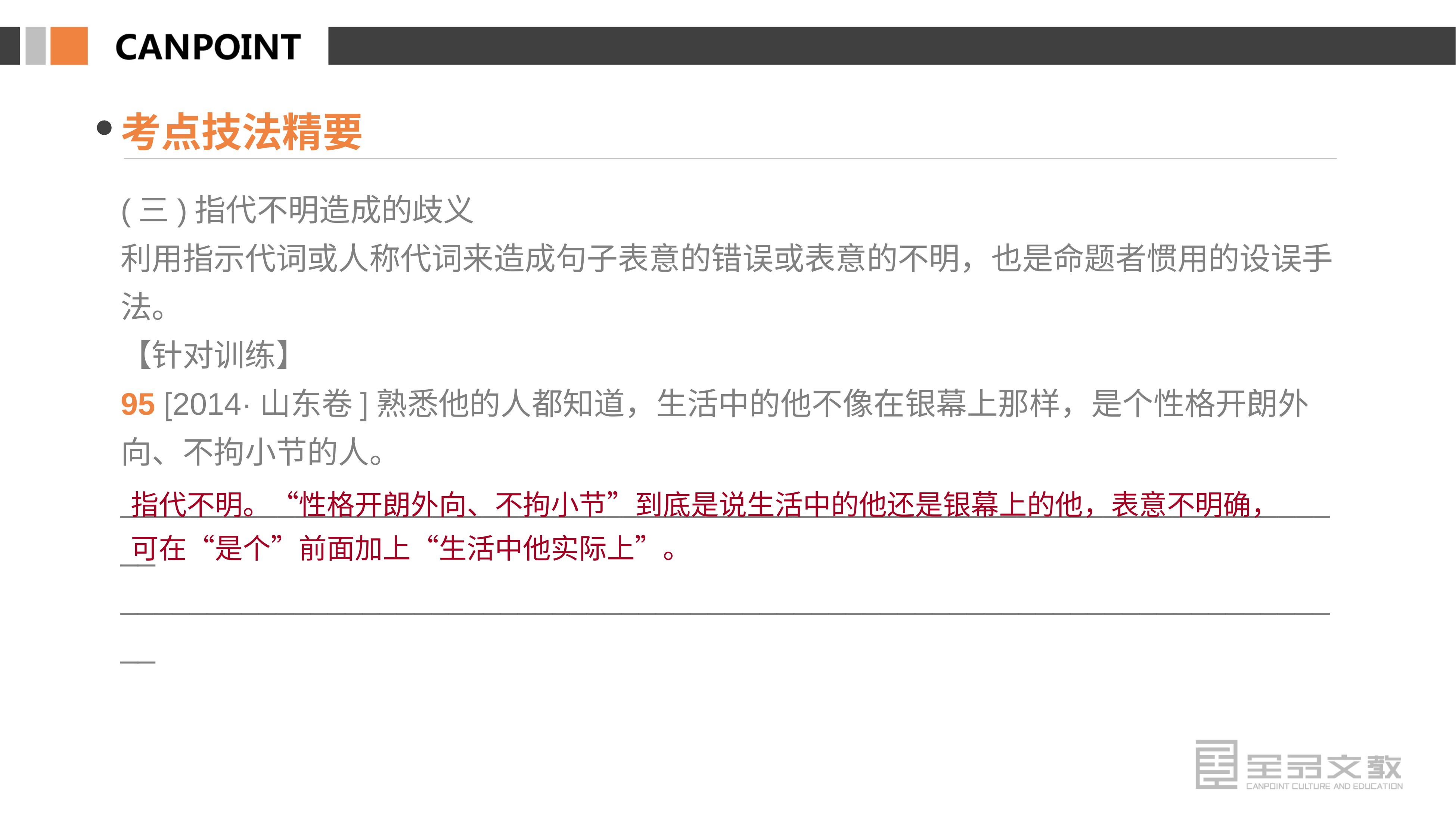

考点技法精要

(三)指代不明造成的歧义
利用指示代词或人称代词来造成句子表意的错误或表意的不明，也是命题者惯用的设误手法。
【针对训练】
95 [2014·山东卷]熟悉他的人都知道，生活中的他不像在银幕上那样，是个性格开朗外向、不拘小节的人。
________________________________________________________________________
________________________________________________________________________
指代不明。“性格开朗外向、不拘小节”到底是说生活中的他还是银幕上的他，表意不明确，可在“是个”前面加上“生活中他实际上”。